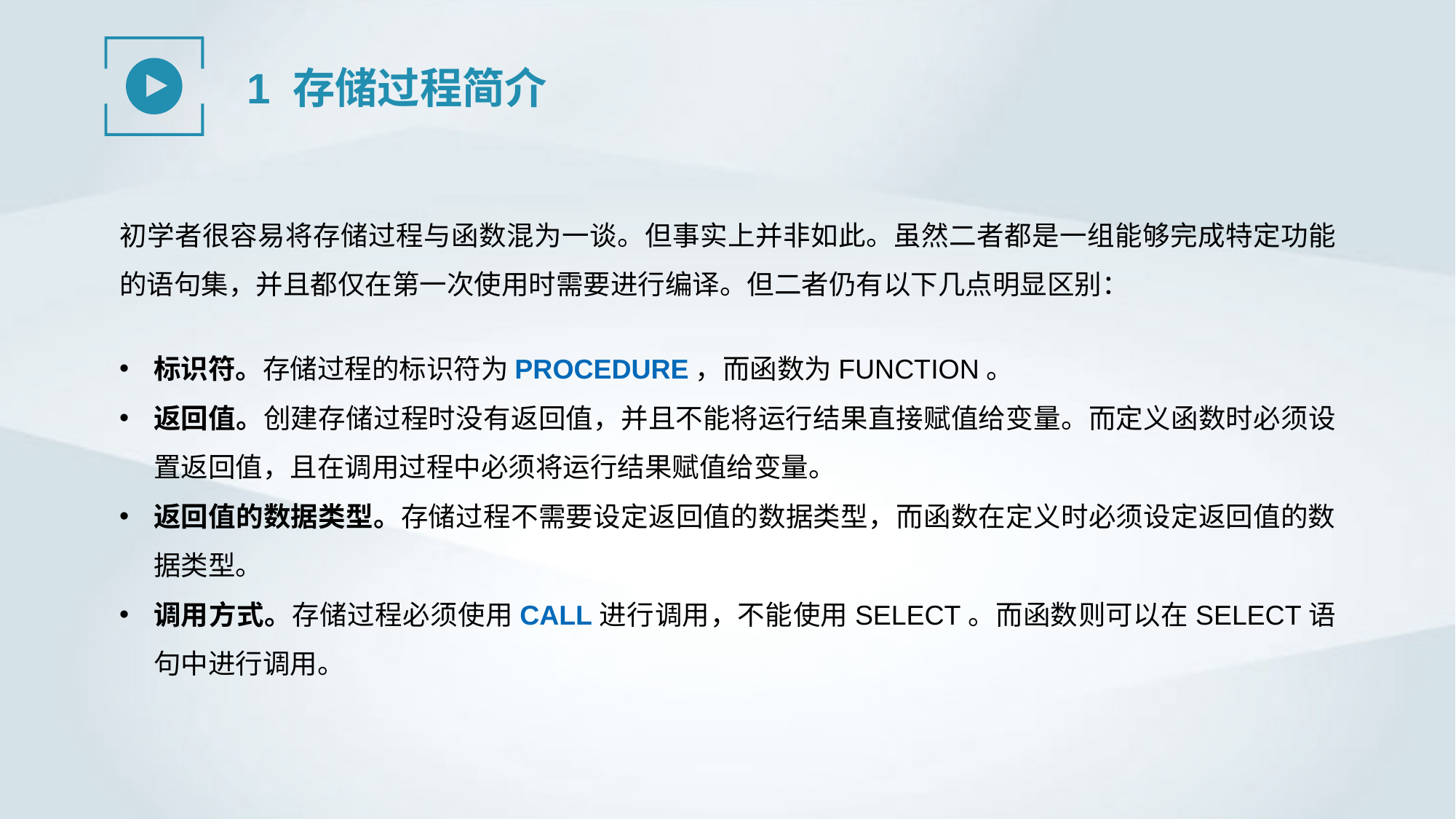

1 存储过程简介
初学者很容易将存储过程与函数混为一谈。但事实上并非如此。虽然二者都是一组能够完成特定功能的语句集，并且都仅在第一次使用时需要进行编译。但二者仍有以下几点明显区别：
标识符。存储过程的标识符为PROCEDURE，而函数为FUNCTION。
返回值。创建存储过程时没有返回值，并且不能将运行结果直接赋值给变量。而定义函数时必须设置返回值，且在调用过程中必须将运行结果赋值给变量。
返回值的数据类型。存储过程不需要设定返回值的数据类型，而函数在定义时必须设定返回值的数据类型。
调用方式。存储过程必须使用CALL进行调用，不能使用SELECT。而函数则可以在SELECT语句中进行调用。